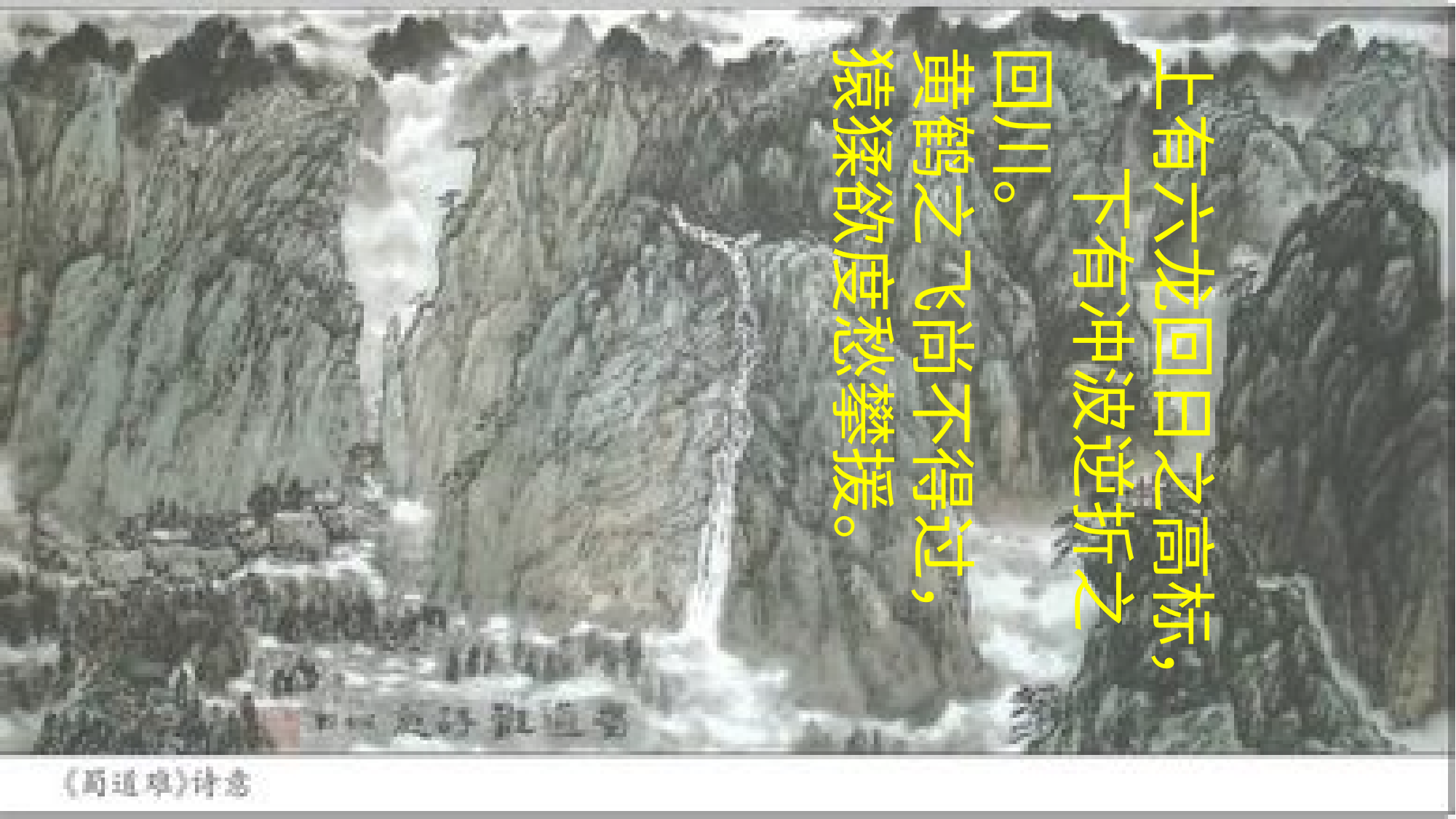

上有六龙回日之高标，        下有冲波逆折之回川。
黄鹤之飞尚不得过，猿猱欲度愁攀援。